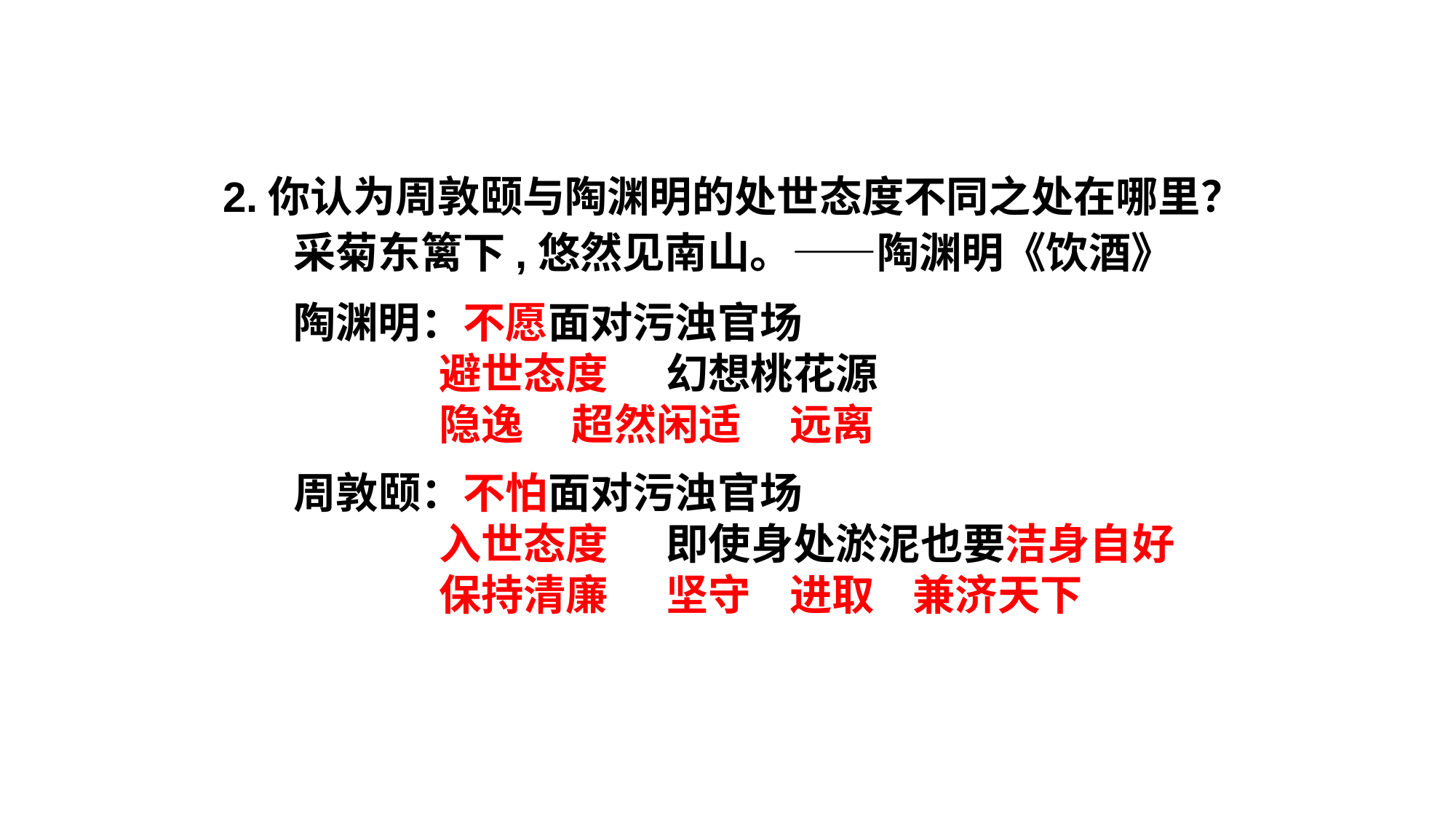

2.你认为周敦颐与陶渊明的处世态度不同之处在哪里？
采菊东篱下,悠然见南山。——陶渊明《饮酒》
陶渊明：不愿面对污浊官场
              避世态度      幻想桃花源
              隐逸     超然闲适     远离
周敦颐：不怕面对污浊官场
              入世态度      即使身处淤泥也要洁身自好
              保持清廉      坚守    进取    兼济天下